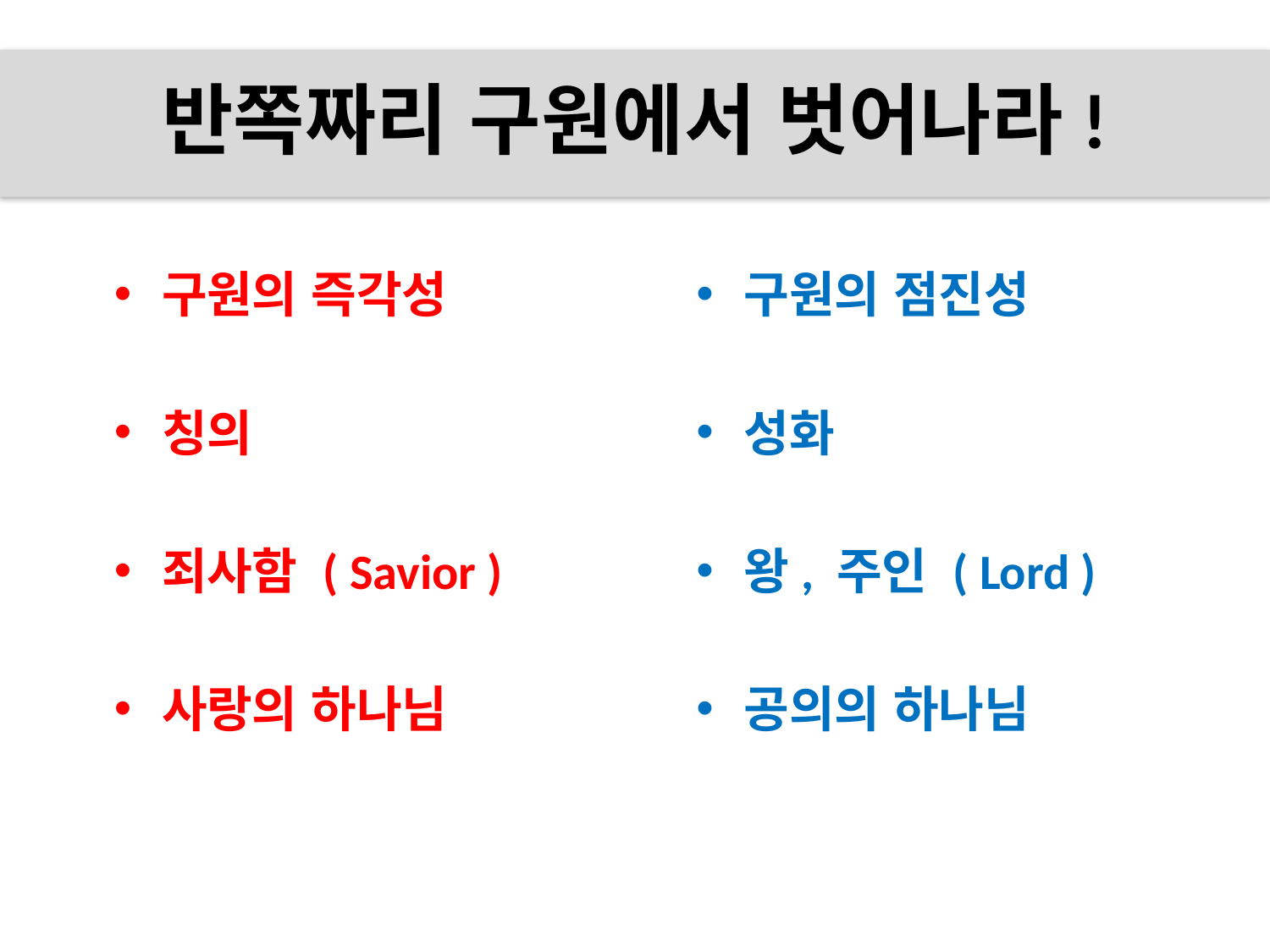

# 반쪽짜리 구원에서 벗어나라!

구원의 즉각성

칭의

죄사함 ( Savior )

사랑의 하나님
구원의 점진성

성화

왕, 주인 ( Lord )

공의의 하나님